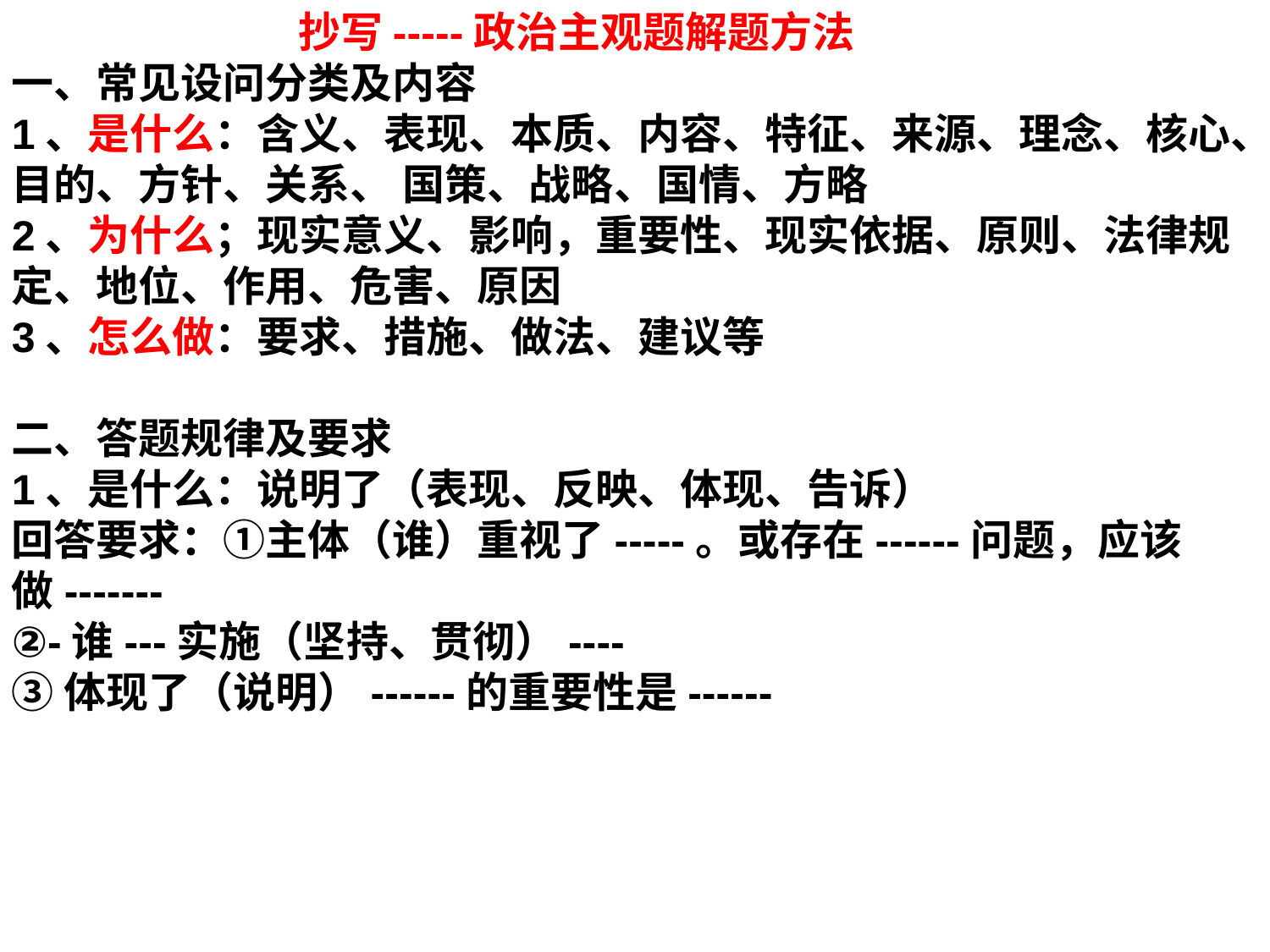

抄写-----政治主观题解题方法
一、常见设问分类及内容
1、是什么：含义、表现、本质、内容、特征、来源、理念、核心、目的、方针、关系、 国策、战略、国情、方略
2、为什么；现实意义、影响，重要性、现实依据、原则、法律规定、地位、作用、危害、原因
3、怎么做：要求、措施、做法、建议等

二、答题规律及要求
1、是什么：说明了（表现、反映、体现、告诉）
回答要求：①主体（谁）重视了-----。或存在------问题，应该做-------
②-谁---实施（坚持、贯彻）----
③体现了（说明）------的重要性是------